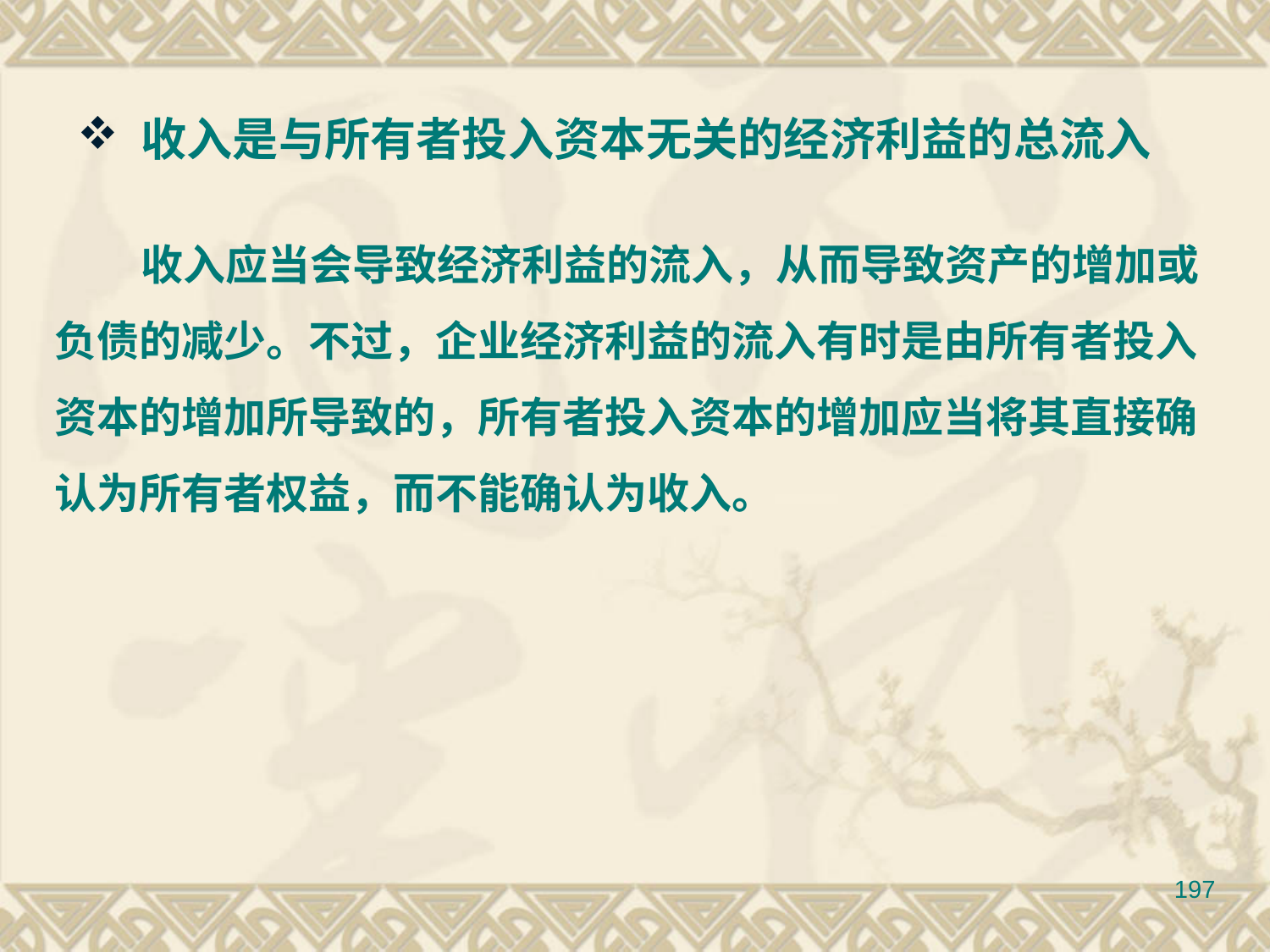

收入应当会导致经济利益的流入，从而导致资产的增加或负债的减少。不过，企业经济利益的流入有时是由所有者投入资本的增加所导致的，所有者投入资本的增加应当将其直接确认为所有者权益，而不能确认为收入。

收入是与所有者投入资本无关的经济利益的总流入

197